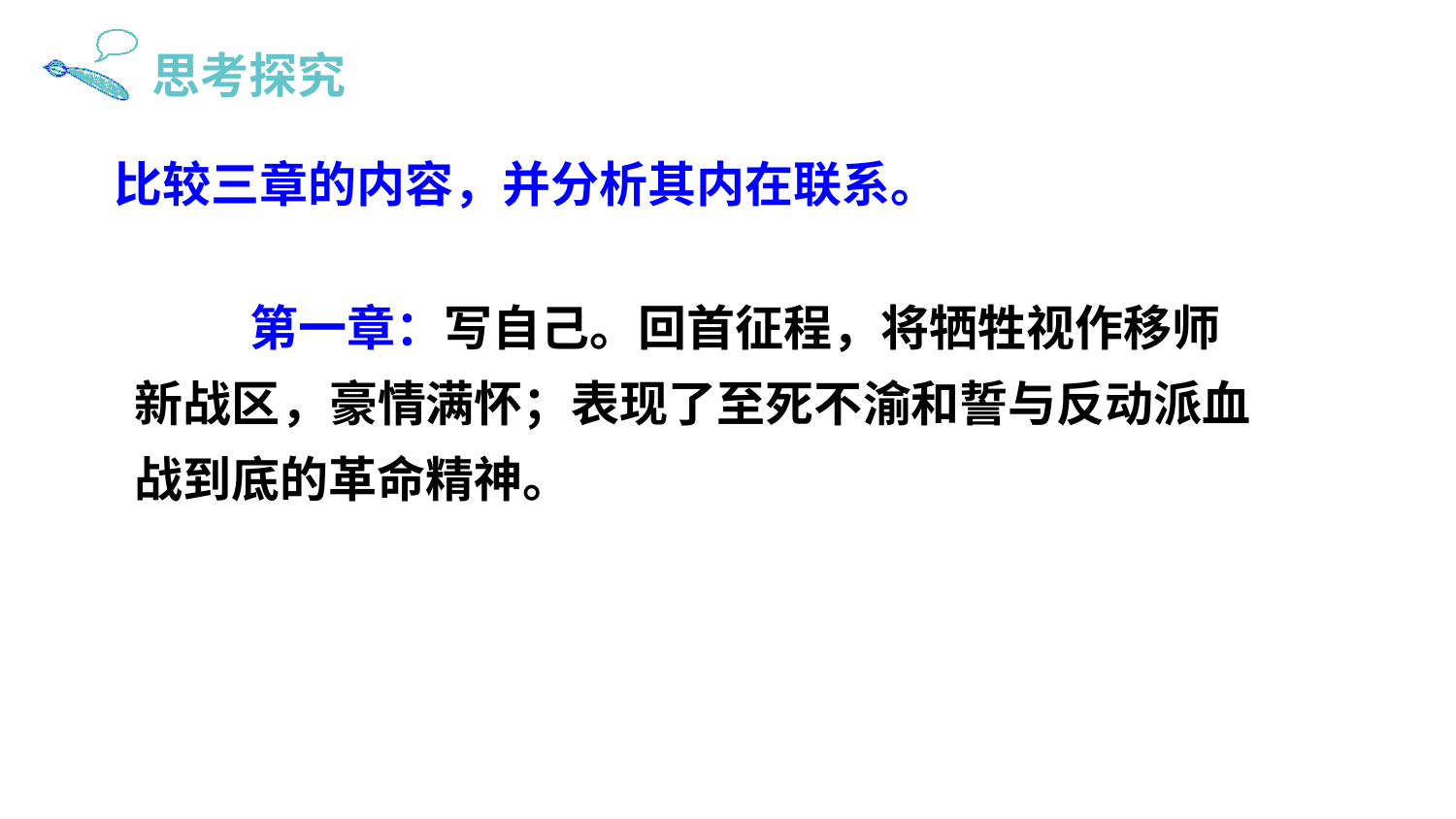

思考探究

比较三章的内容，并分析其内在联系。
第一章：写自己。回首征程，将牺牲视作移师新战区，豪情满怀；表现了至死不渝和誓与反动派血战到底的革命精神。